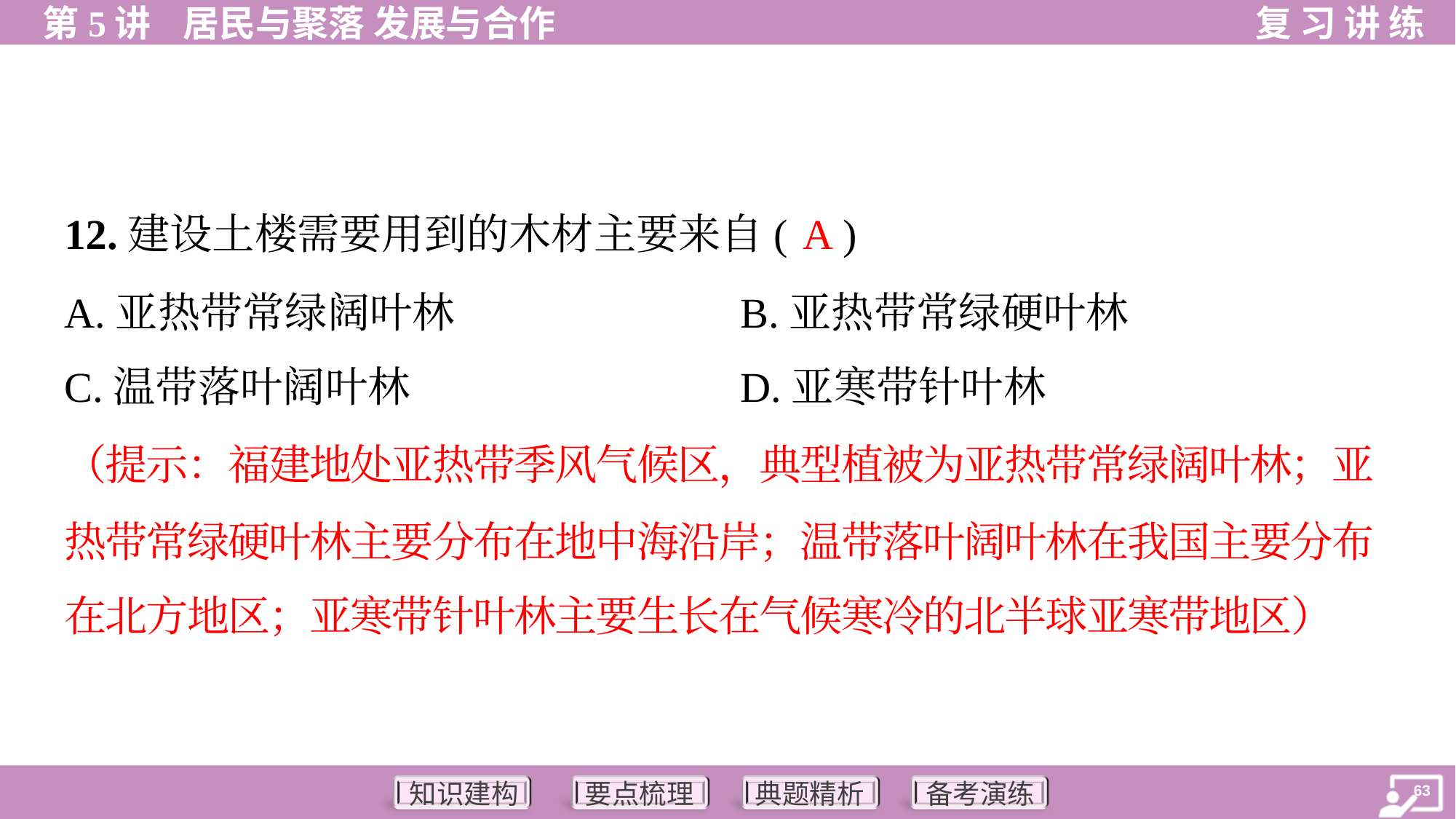

A
12.建设土楼需要用到的木材主要来自(     )
A.亚热带常绿阔叶林	B.亚热带常绿硬叶林
C.温带落叶阔叶林	D.亚寒带针叶林
（提示：福建地处亚热带季风气候区，典型植被为亚热带常绿阔叶林；亚
热带常绿硬叶林主要分布在地中海沿岸；温带落叶阔叶林在我国主要分布
在北方地区；亚寒带针叶林主要生长在气候寒冷的北半球亚寒带地区）